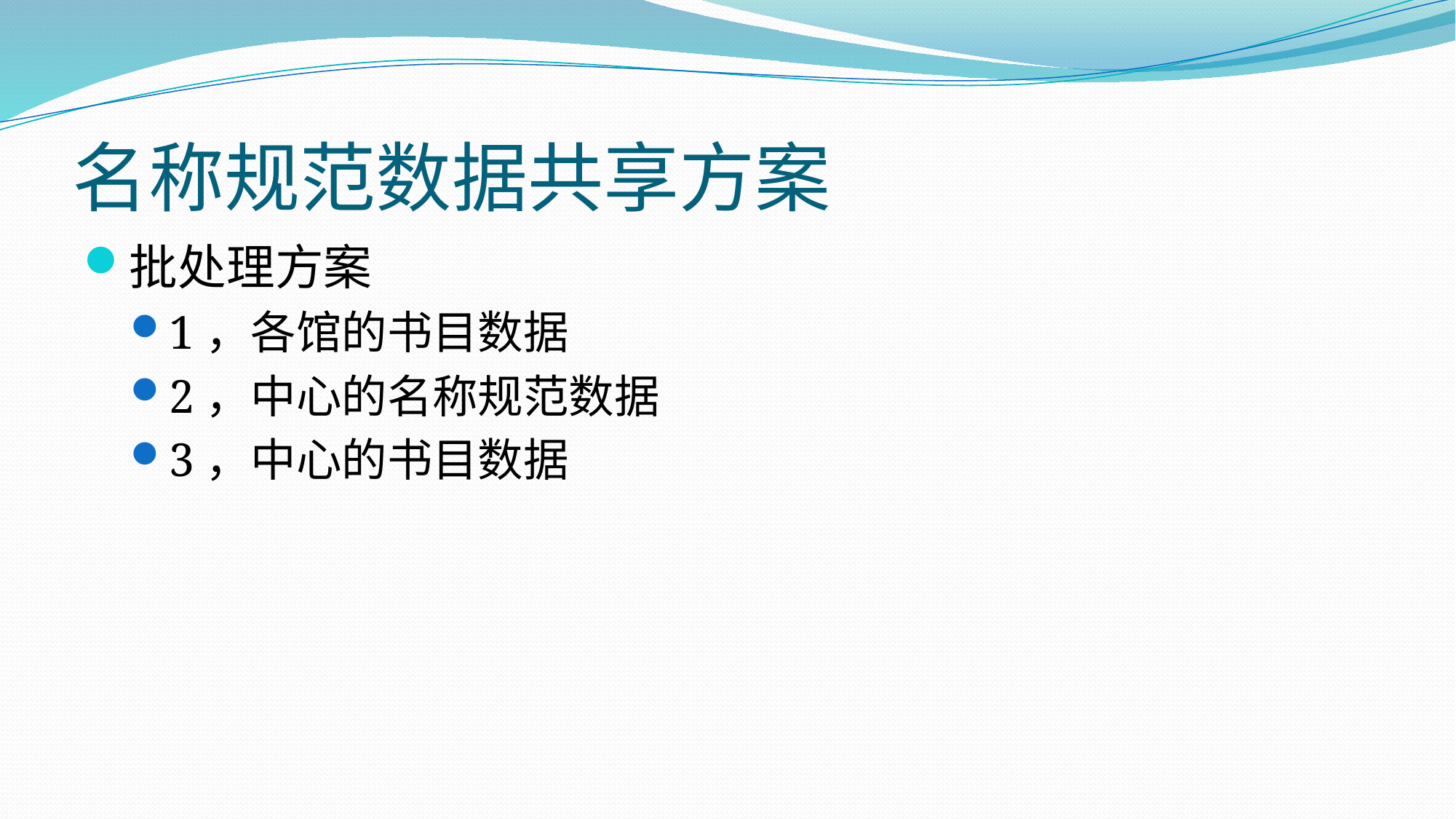

# 名称规范数据共享方案
批处理方案
1，各馆的书目数据
2，中心的名称规范数据
3，中心的书目数据